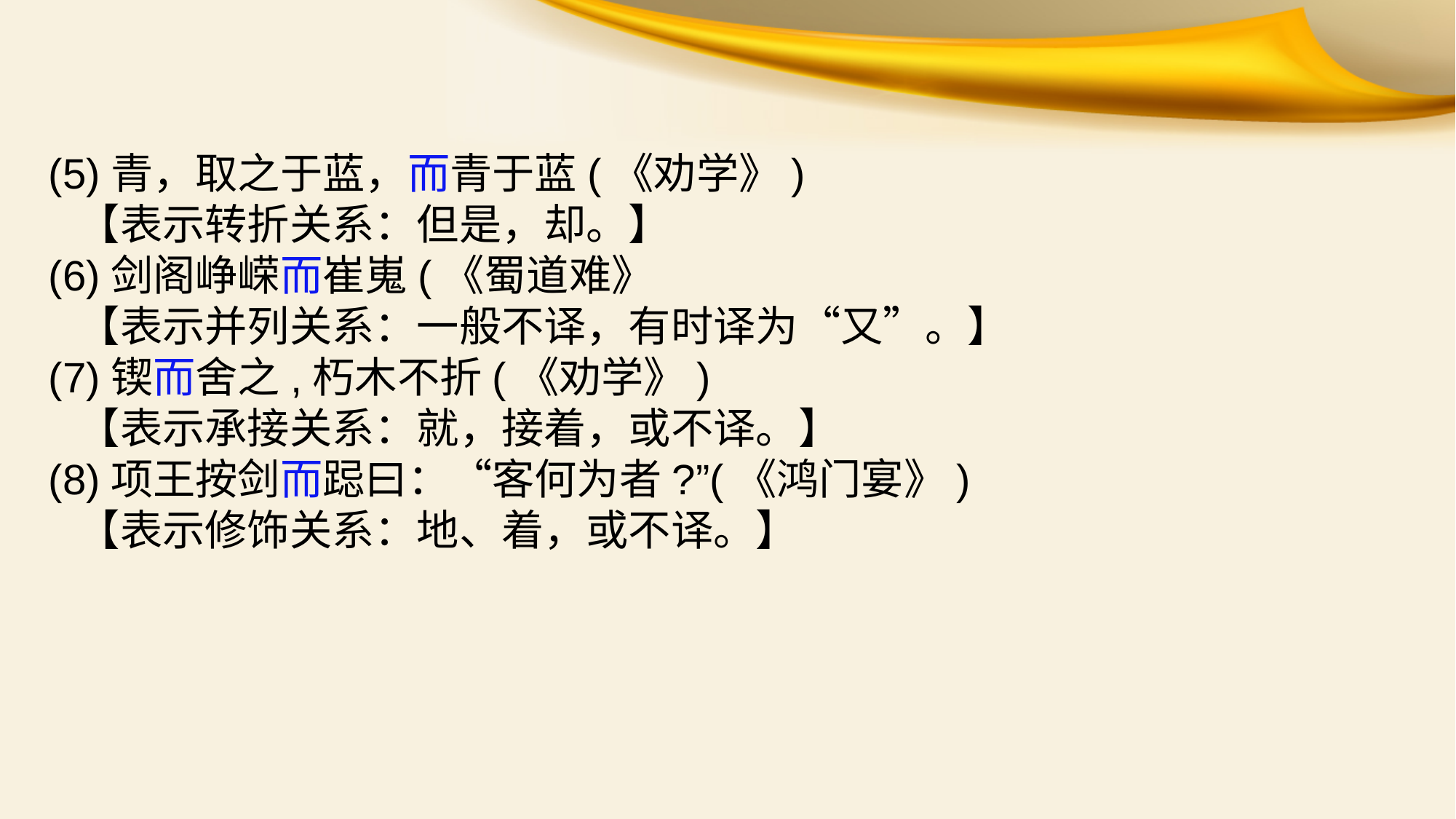

(5)青，取之于蓝，而青于蓝(《劝学》)
  【表示转折关系：但是，却。】
(6)剑阁峥嵘而崔嵬(《蜀道难》
  【表示并列关系：一般不译，有时译为“又”。】
(7)锲而舍之,朽木不折(《劝学》)
  【表示承接关系：就，接着，或不译。】
(8)项王按剑而跽曰：“客何为者?”(《鸿门宴》)
  【表示修饰关系：地、着，或不译。】